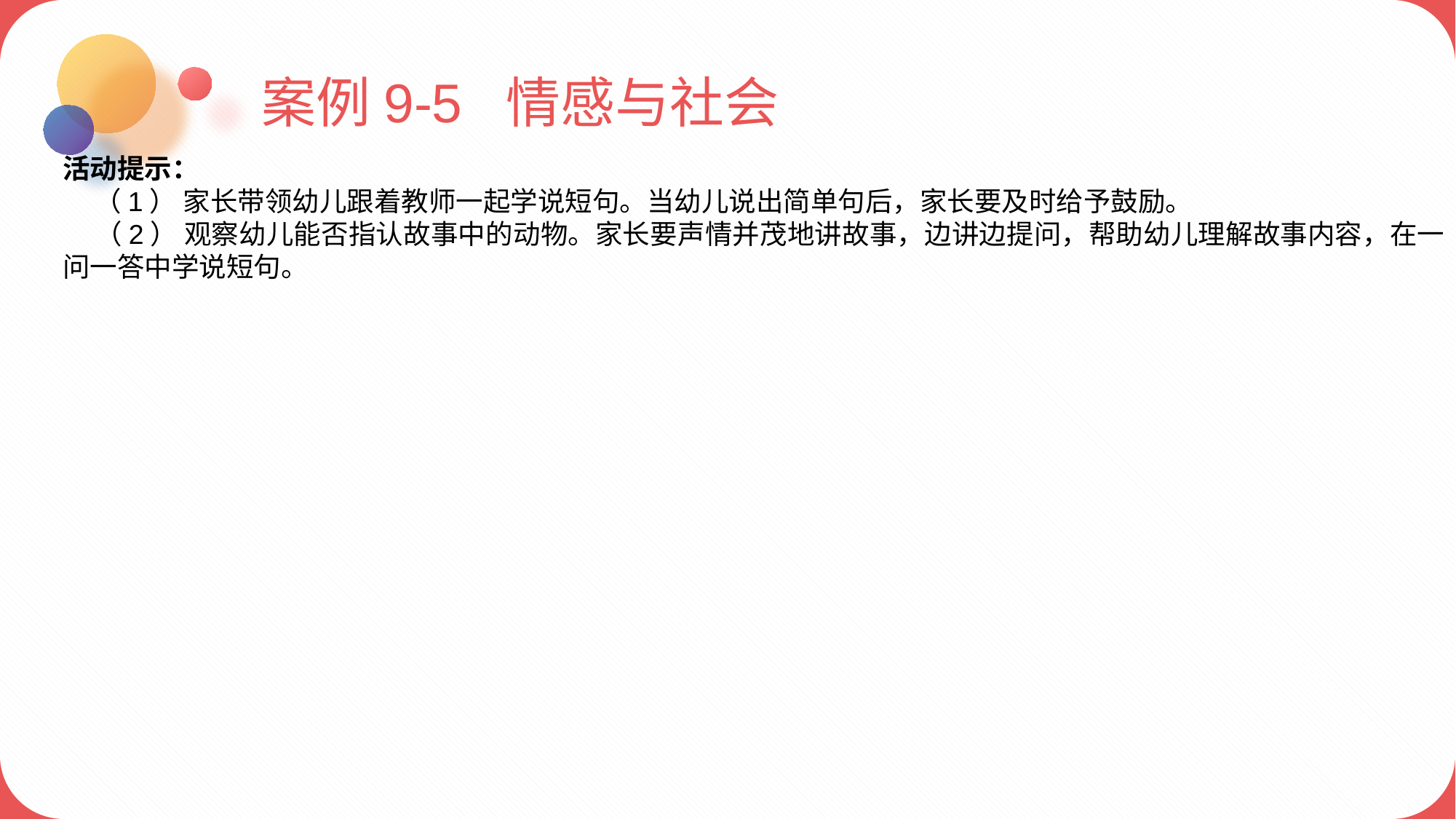

案例9-5  情感与社会
活动提示：
    （1） 家长带领幼儿跟着教师一起学说短句。当幼儿说出简单句后，家长要及时给予鼓励。
    （2） 观察幼儿能否指认故事中的动物。家长要声情并茂地讲故事，边讲边提问，帮助幼儿理解故事内容，在一问一答中学说短句。